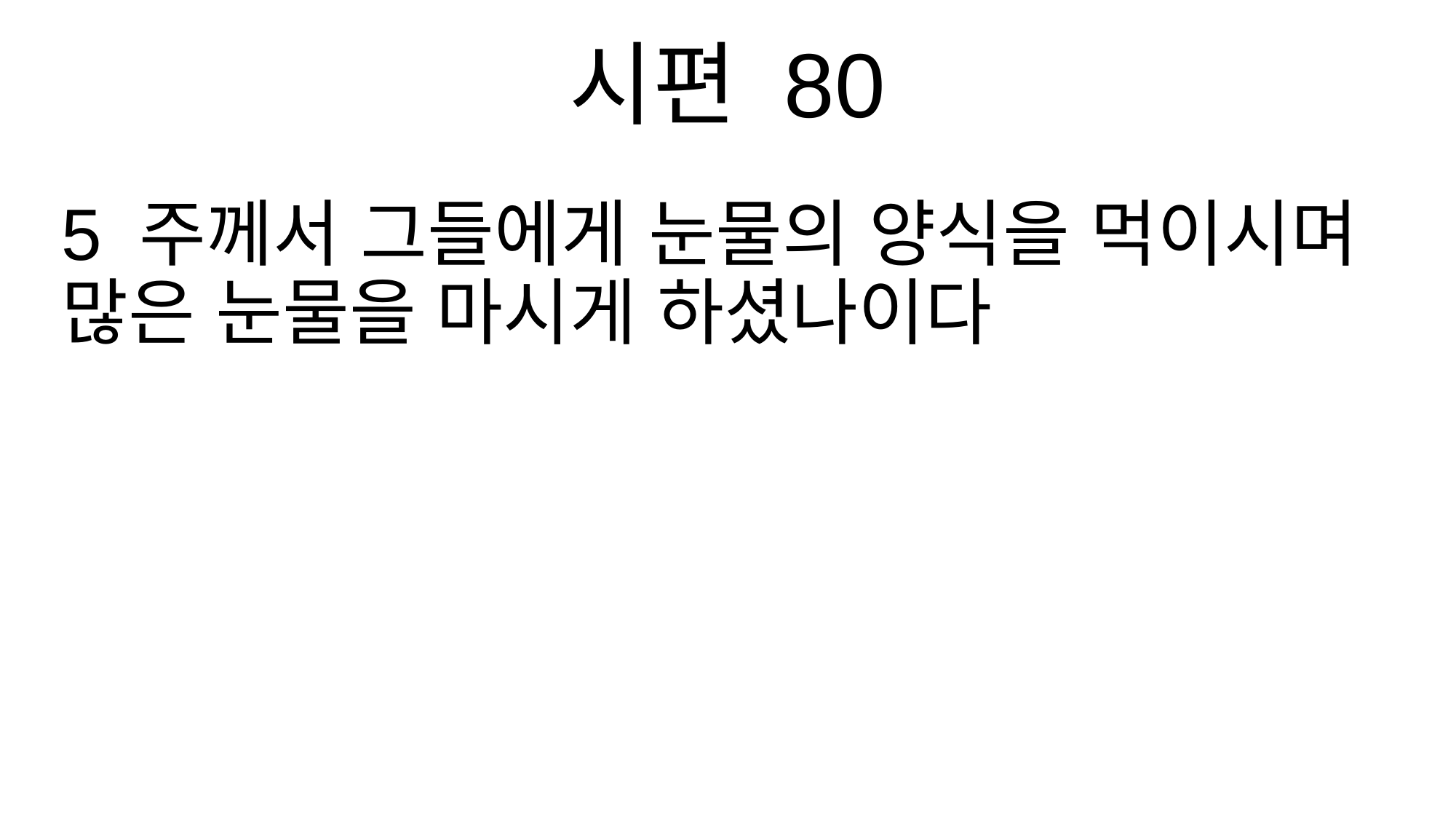

시편 80
5 주께서 그들에게 눈물의 양식을 먹이시며 많은 눈물을 마시게 하셨나이다